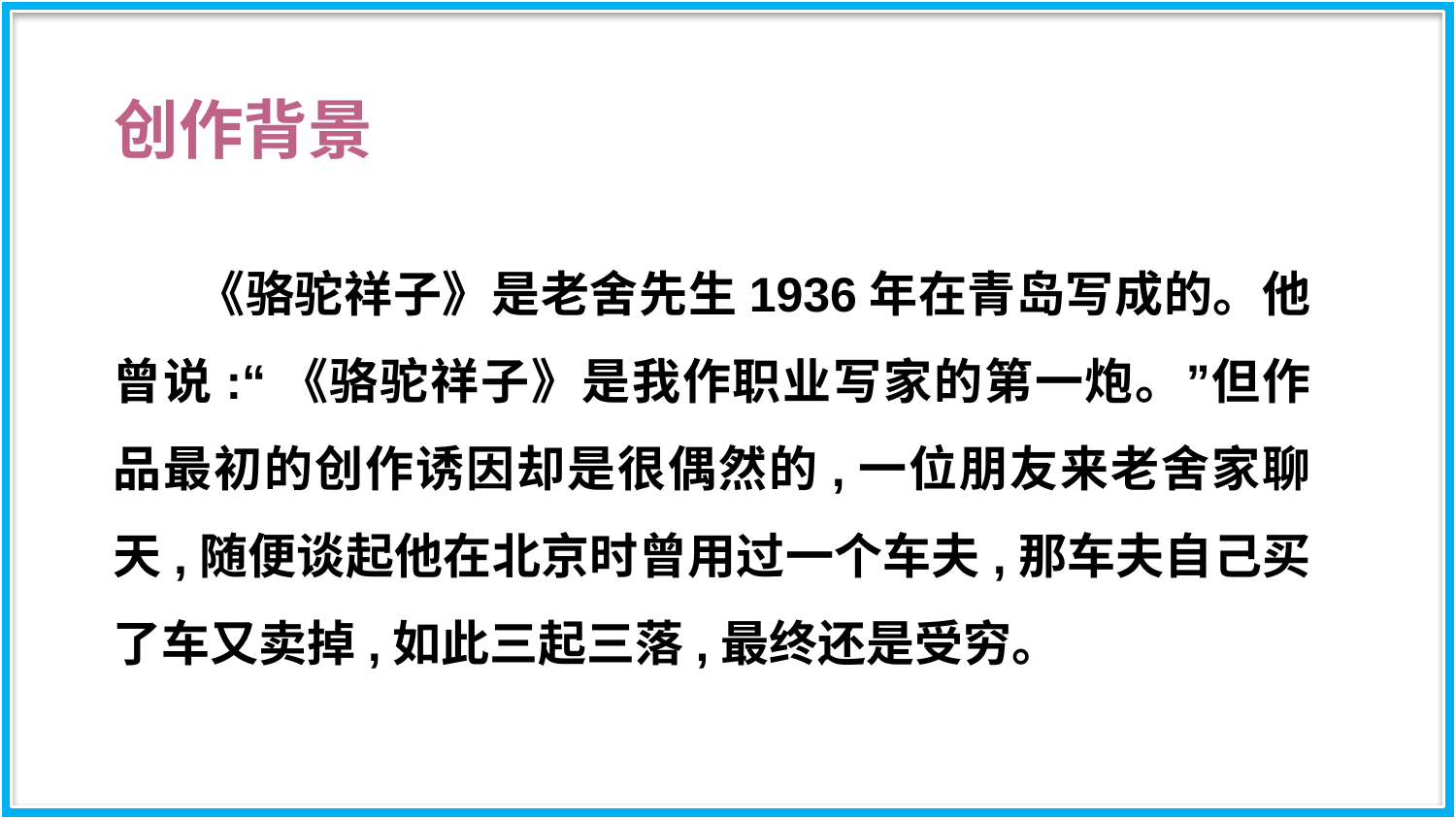

创作背景
     《骆驼祥子》是老舍先生1936年在青岛写成的。他曾说:“《骆驼祥子》是我作职业写家的第一炮。”但作品最初的创作诱因却是很偶然的,一位朋友来老舍家聊天,随便谈起他在北京时曾用过一个车夫,那车夫自己买了车又卖掉,如此三起三落,最终还是受穷。